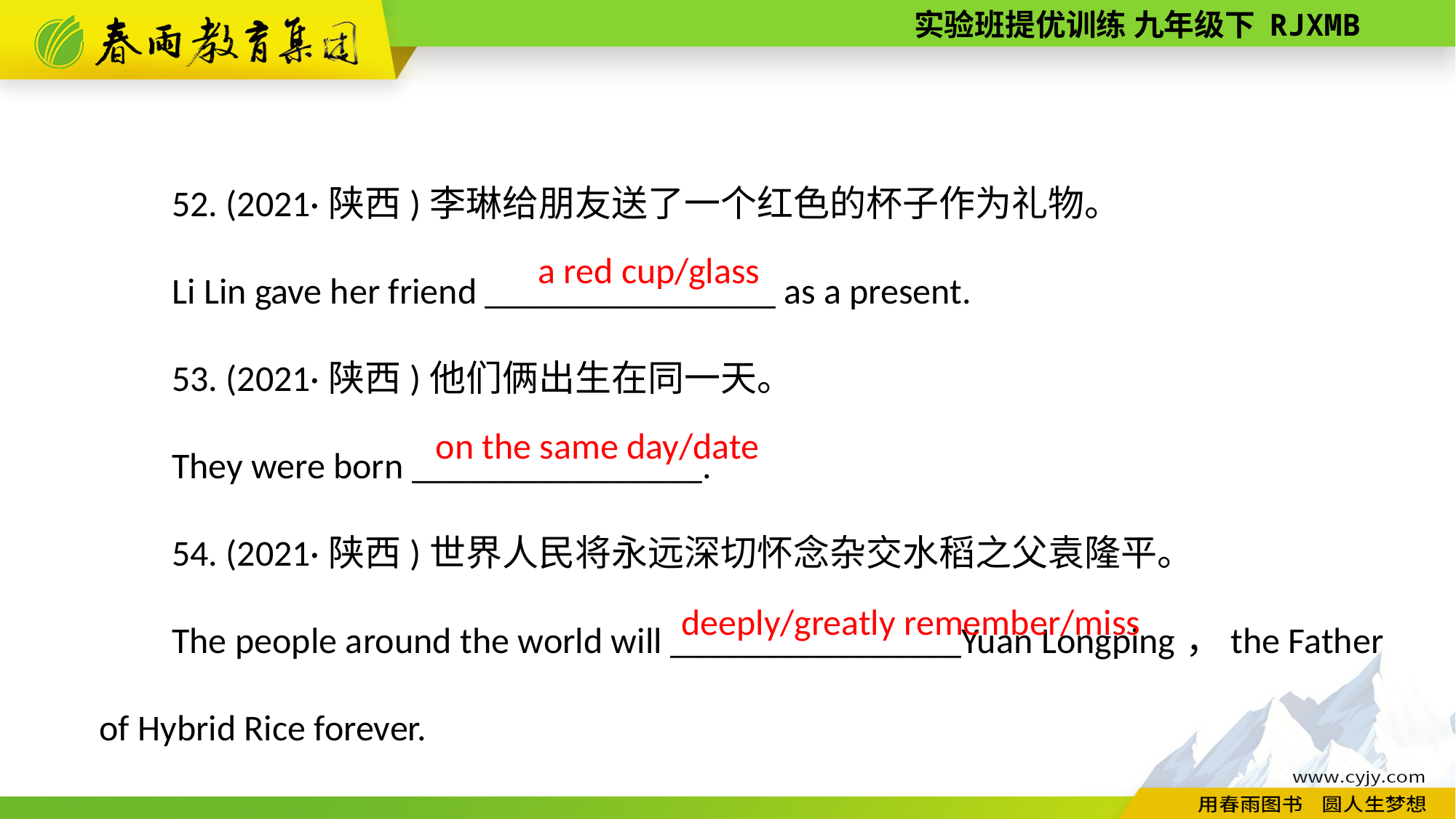

52. (2021·陕西)李琳给朋友送了一个红色的杯子作为礼物。
Li Lin gave her friend ________________ as a present.
53. (2021·陕西)他们俩出生在同一天。
They were born ________________.
54. (2021·陕西)世界人民将永远深切怀念杂交水稻之父袁隆平。
The people around the world will ________________Yuan Longping，the Father of Hybrid Rice forever.
a red cup/glass
on the same day/date
deeply/greatly remember/miss